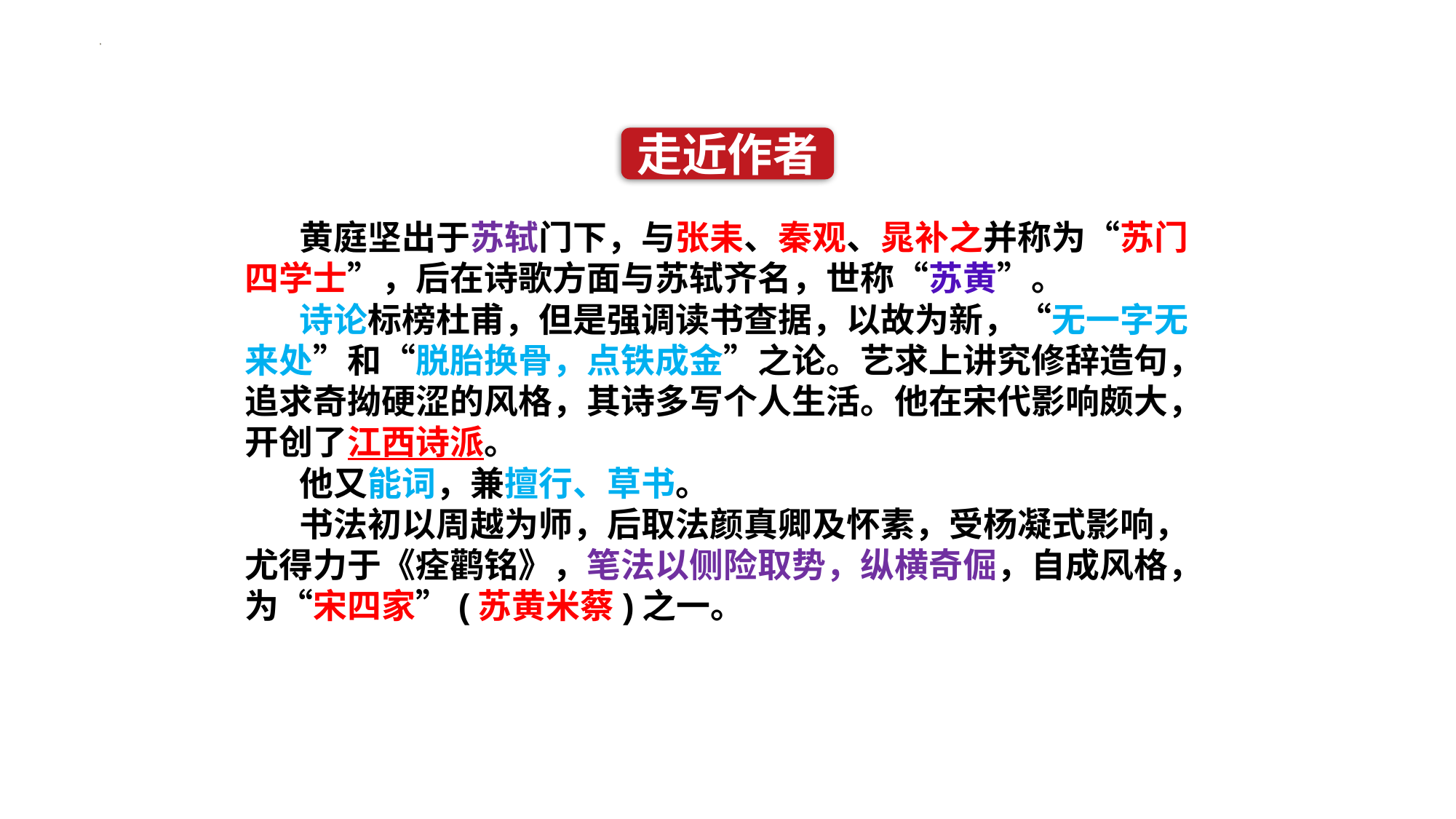

走近作者
黄庭坚出于苏轼门下，与张耒、秦观、晁补之并称为“苏门四学士”，后在诗歌方面与苏轼齐名，世称“苏黄”。
诗论标榜杜甫，但是强调读书查据，以故为新，“无一字无来处”和“脱胎换骨，点铁成金”之论。艺求上讲究修辞造句，追求奇拗硬涩的风格，其诗多写个人生活。他在宋代影响颇大，开创了江西诗派。
他又能词，兼擅行、草书。
书法初以周越为师，后取法颜真卿及怀素，受杨凝式影响，尤得力于《痊鹳铭》，笔法以侧险取势，纵横奇倔，自成风格，为“宋四家”(苏黄米蔡)之一。